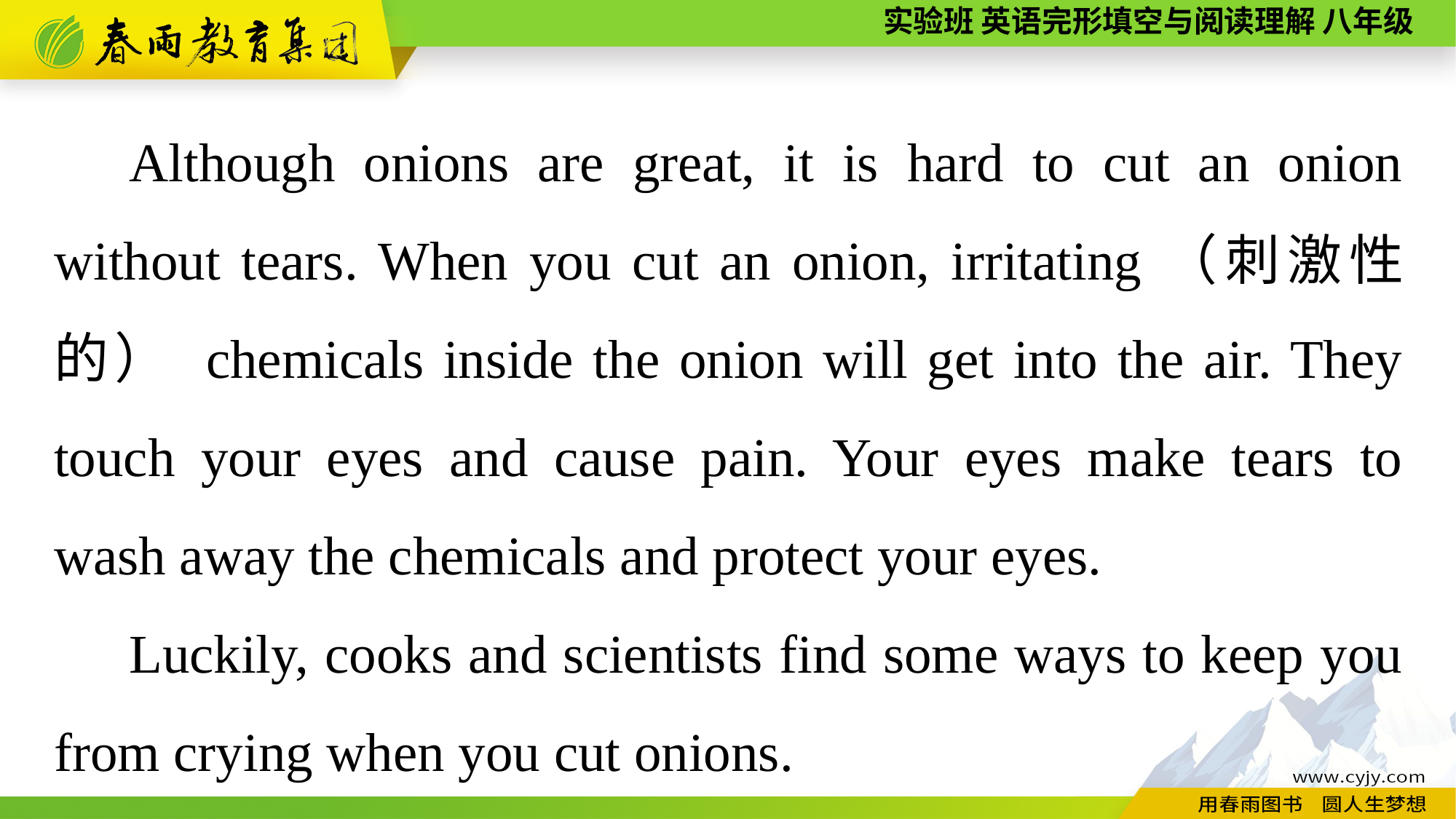

Although onions are great, it is hard to cut an onion without tears. When you cut an onion, irritating（刺激性的） chemicals inside the onion will get into the air. They touch your eyes and cause pain. Your eyes make tears to wash away the chemicals and protect your eyes.
Luckily, cooks and scientists find some ways to keep you from crying when you cut onions.